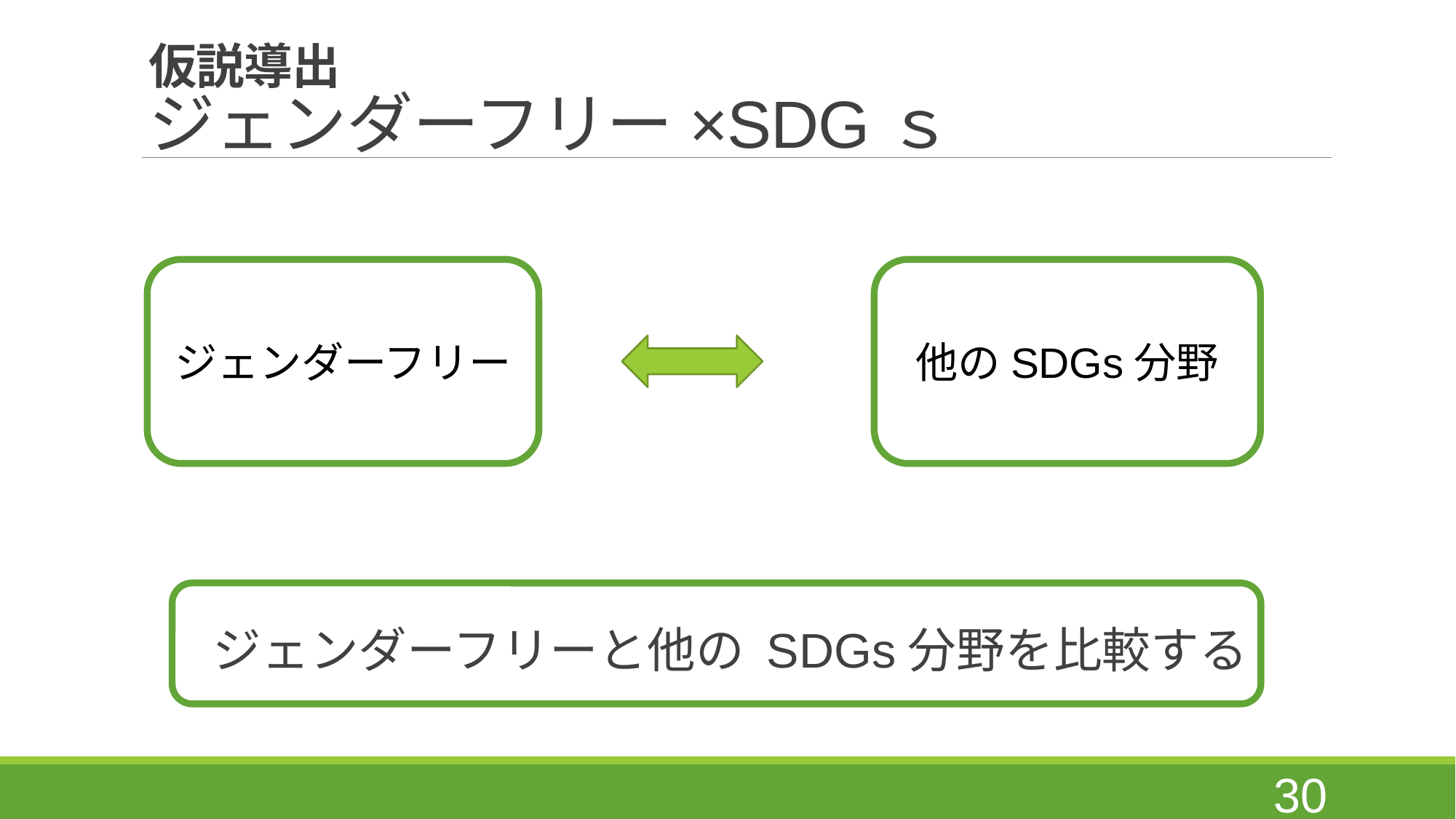

# 仮説導出 ジェンダーフリー×SDGｓ
他のSDGs分野
ジェンダーフリー

ジェンダーフリーと他の SDGs分野を比較する

30